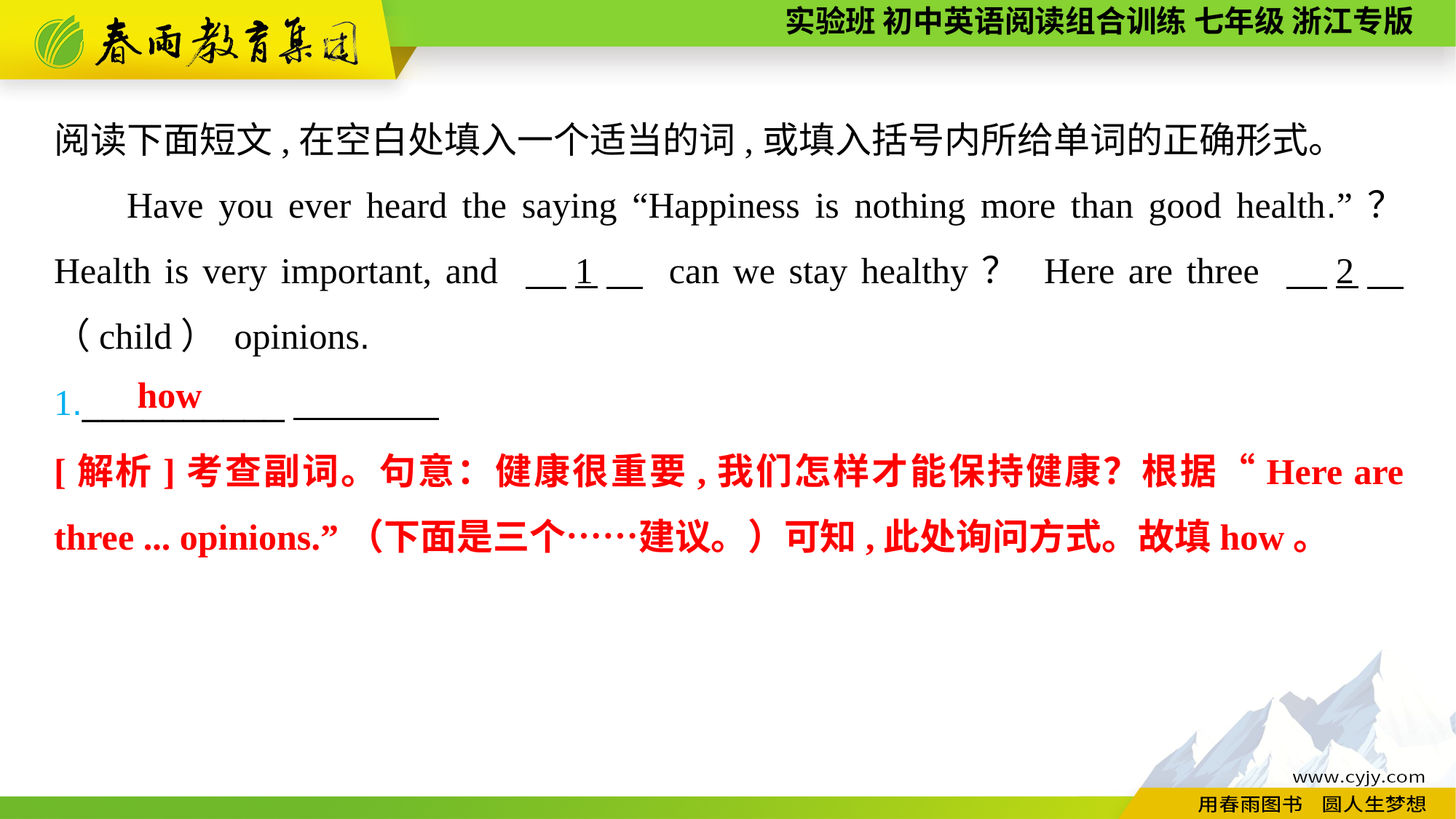

阅读下面短文,在空白处填入一个适当的词,或填入括号内所给单词的正确形式。
Have you ever heard the saying “Happiness is nothing more than good health.”？ Health is very important, and 　1　 can we stay healthy？ Here are three 　2　（child） opinions.
1.__________
how
[解析]考查副词。句意：健康很重要,我们怎样才能保持健康？根据“Here are three ... opinions.”（下面是三个……建议。）可知,此处询问方式。故填how。